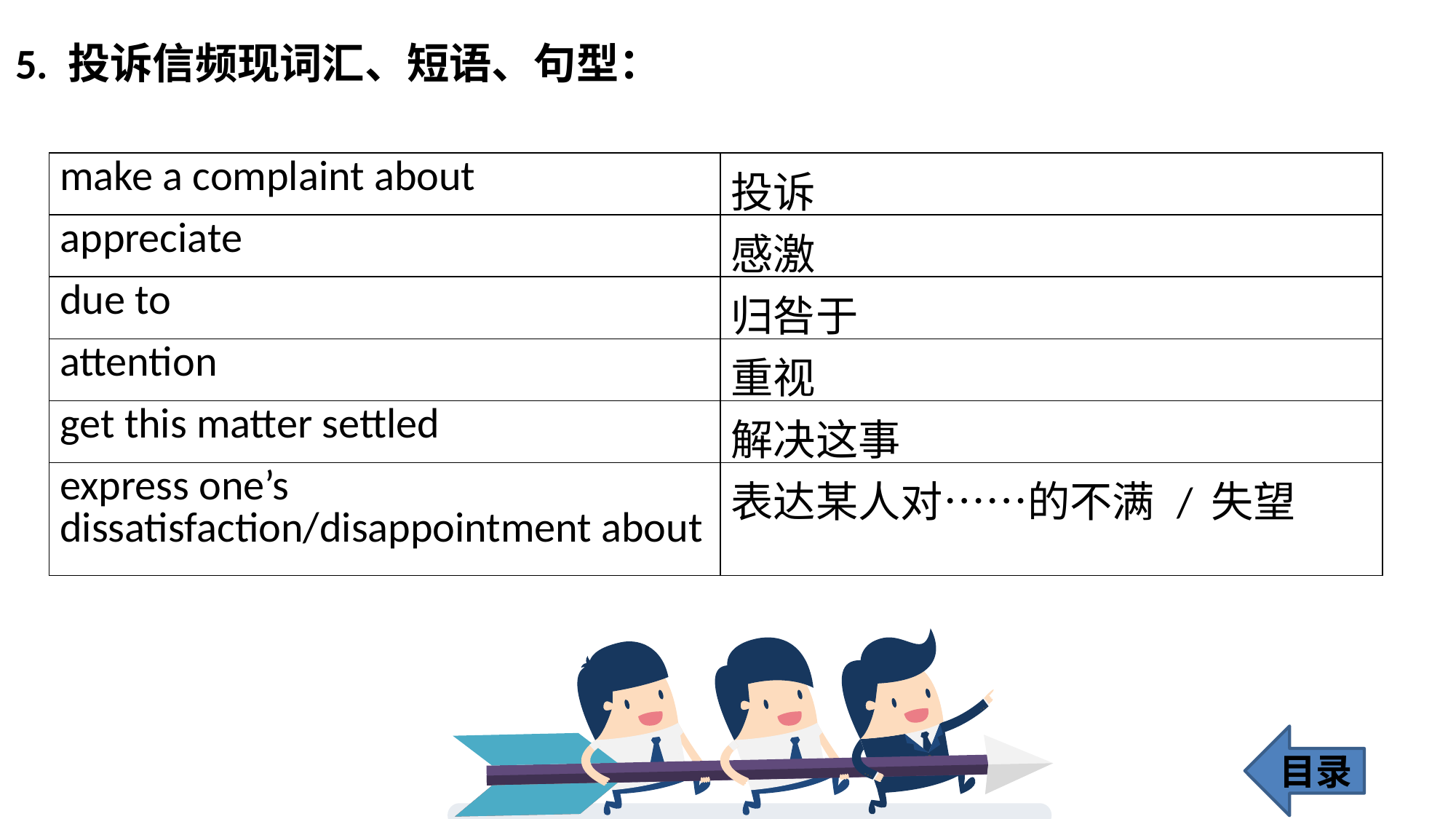

5. 投诉信频现词汇、短语、句型：
| make a complaint about | 投诉 |
| --- | --- |
| appreciate | 感激 |
| due to | 归咎于 |
| attention | 重视 |
| get this matter settled | 解决这事 |
| express one’s dissatisfaction/disappointment about | 表达某人对……的不满 / 失望 |

目录
115